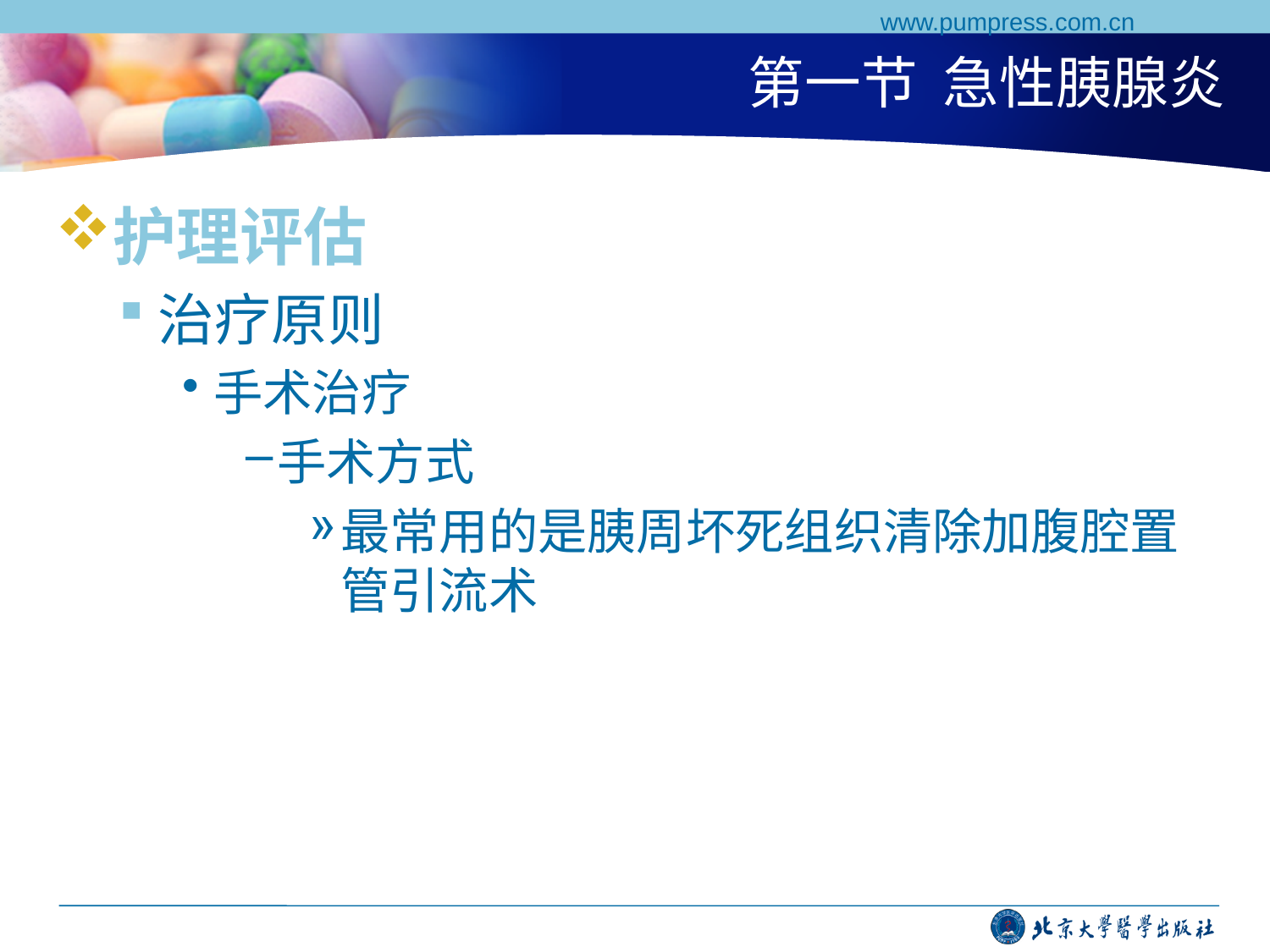

www.pumpress.com.cn
# 第一节  急性胰腺炎
护理评估
治疗原则
手术治疗
手术方式
最常用的是胰周坏死组织清除加腹腔置管引流术